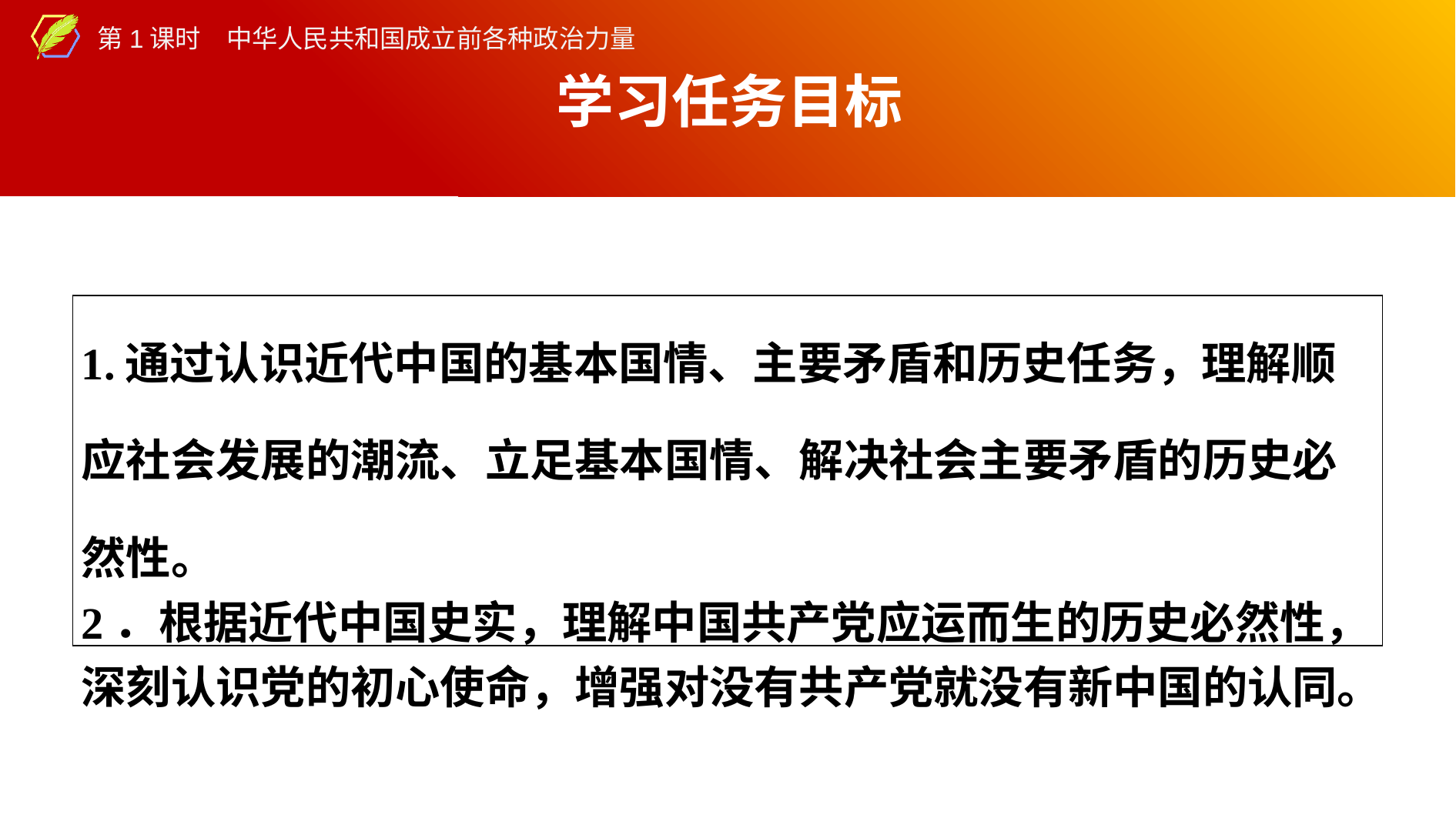

学习任务目标
| 1.通过认识近代中国的基本国情、主要矛盾和历史任务，理解顺应社会发展的潮流、立足基本国情、解决社会主要矛盾的历史必然性。 2．根据近代中国史实，理解中国共产党应运而生的历史必然性，深刻认识党的初心使命，增强对没有共产党就没有新中国的认同。 |
| --- |